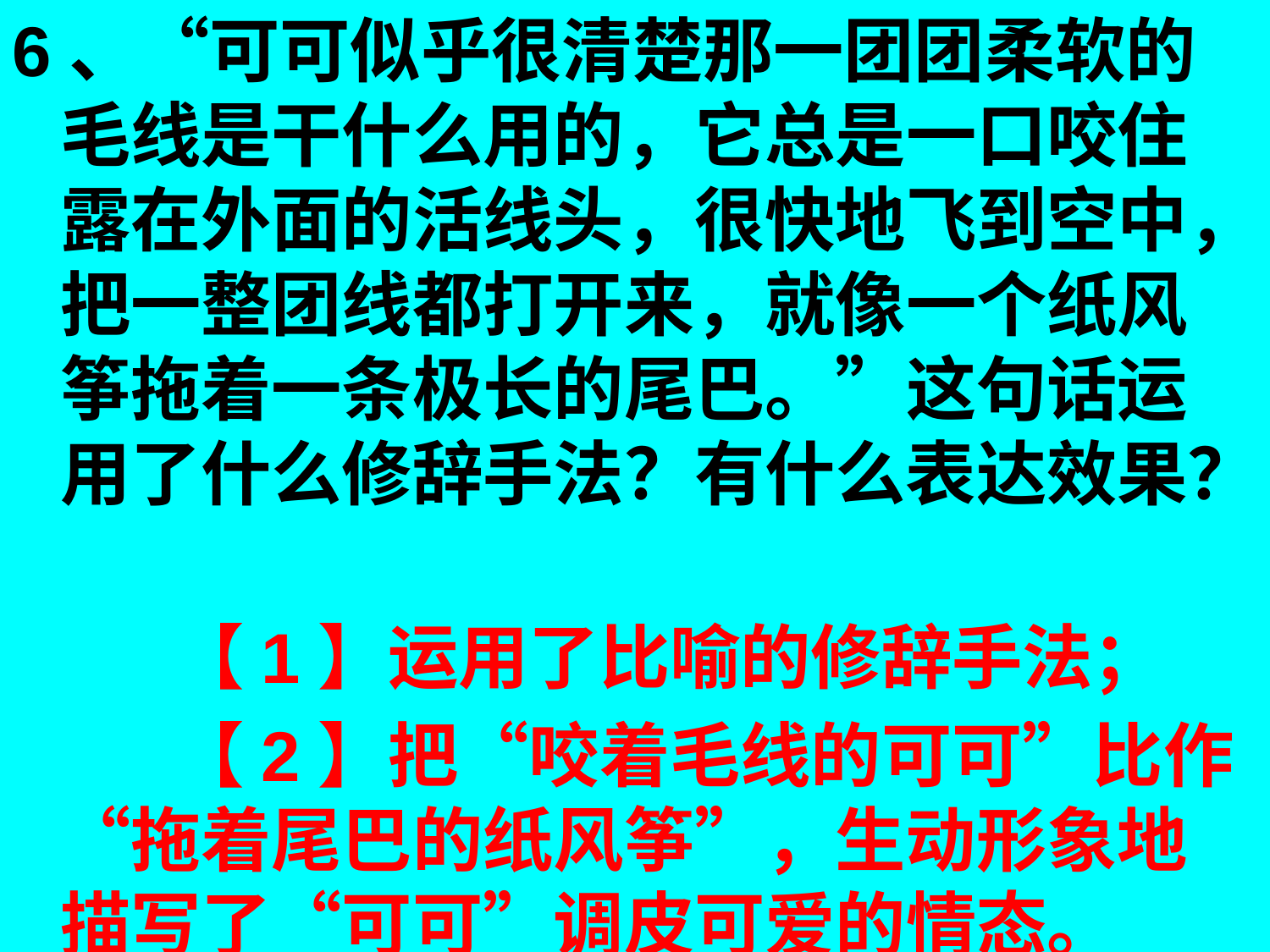

6、“可可似乎很清楚那一团团柔软的毛线是干什么用的，它总是一口咬住露在外面的活线头，很快地飞到空中，把一整团线都打开来，就像一个纸风筝拖着一条极长的尾巴。”这句话运用了什么修辞手法？有什么表达效果？
         【1】运用了比喻的修辞手法；
         【2】把“咬着毛线的可可”比作“拖着尾巴的纸风筝”，生动形象地描写了“可可”调皮可爱的情态。
#